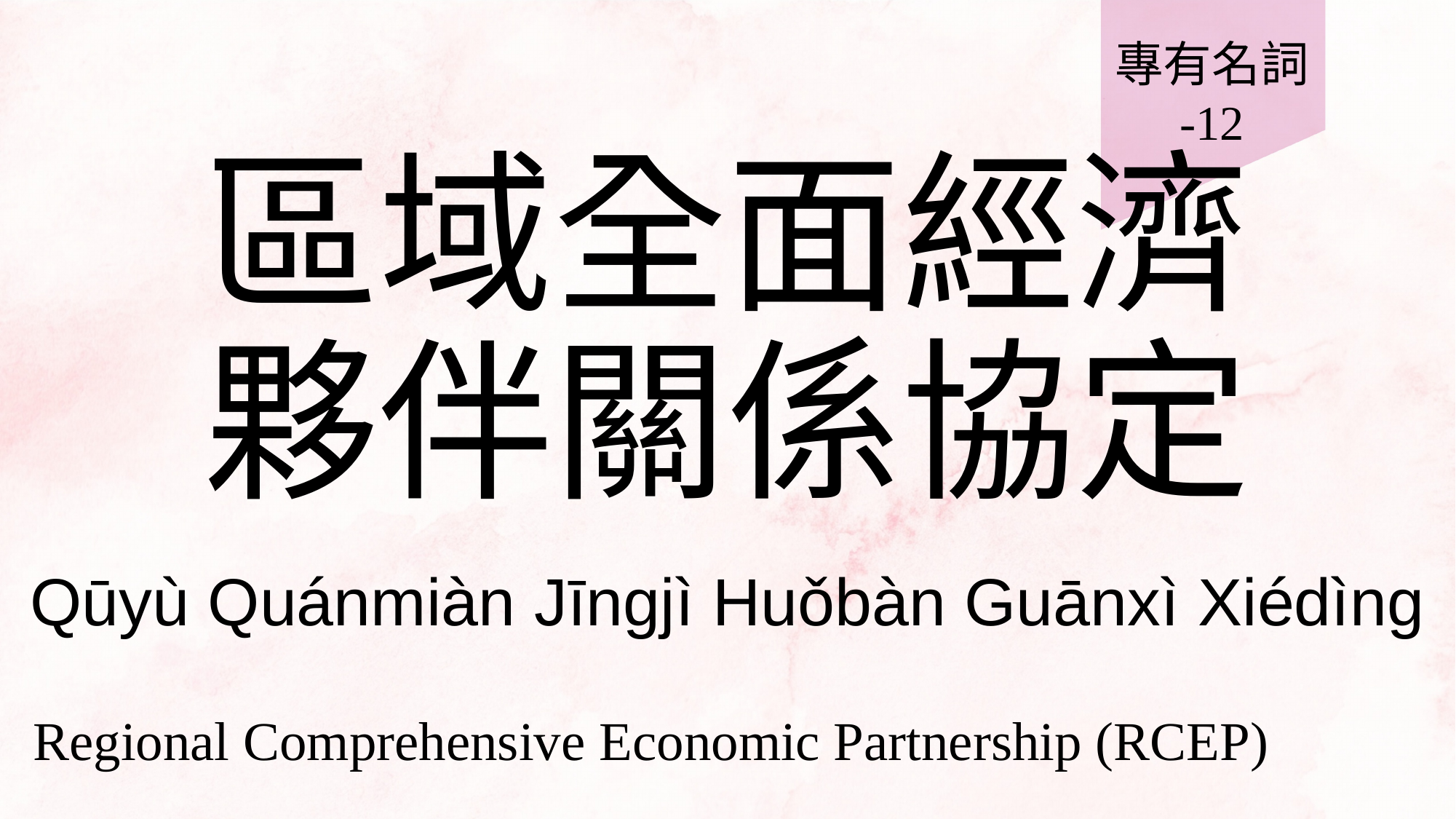

專有名詞
-12
# 區域全面經濟夥伴關係協定
Qūyù Quánmiàn Jīngjì Huǒbàn Guānxì Xiédìng
Regional Comprehensive Economic Partnership (RCEP)